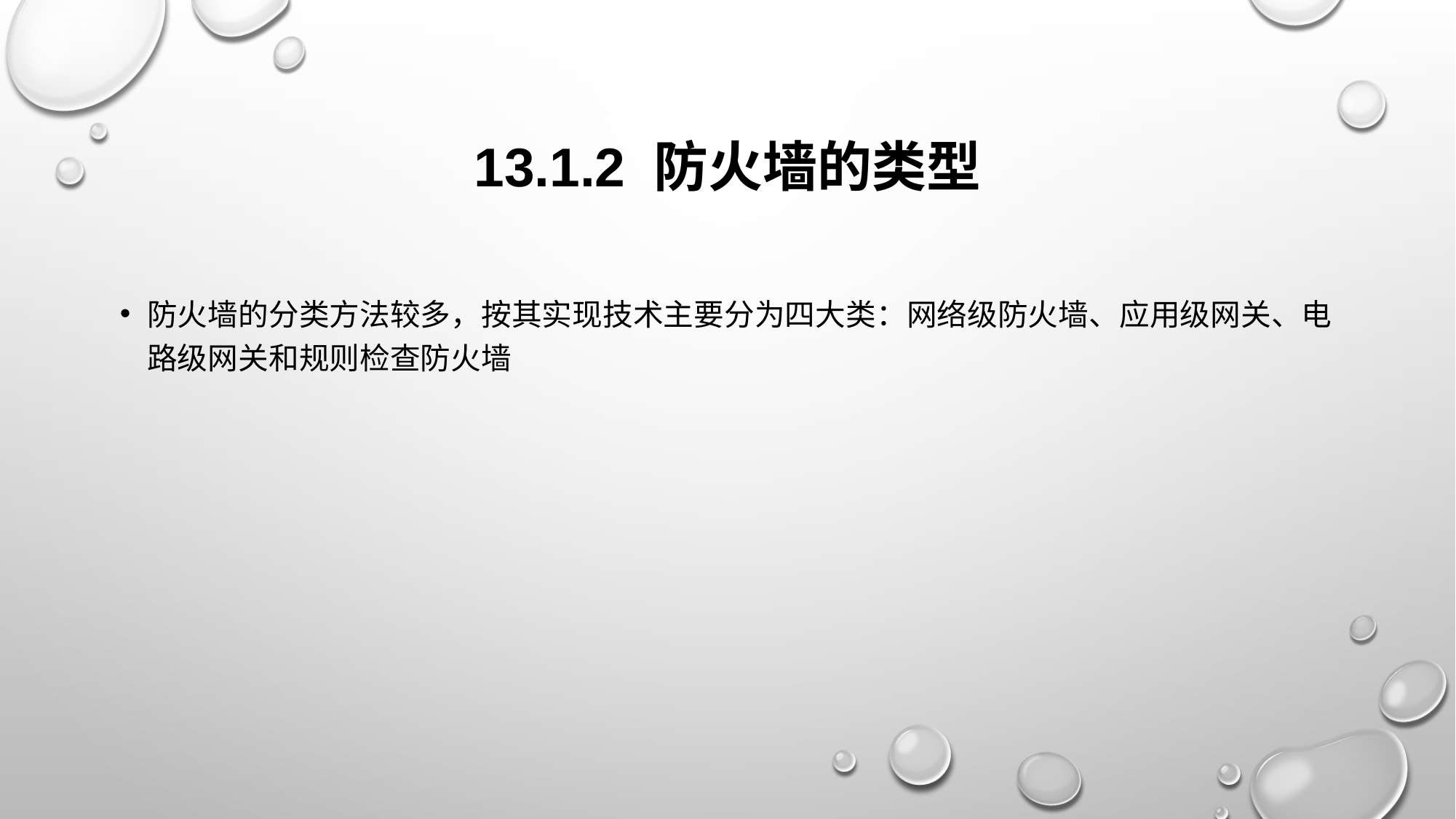

# 13.1.2 防火墙的类型
防火墙的分类方法较多，按其实现技术主要分为四大类：网络级防火墙、应用级网关、电路级网关和规则检查防火墙